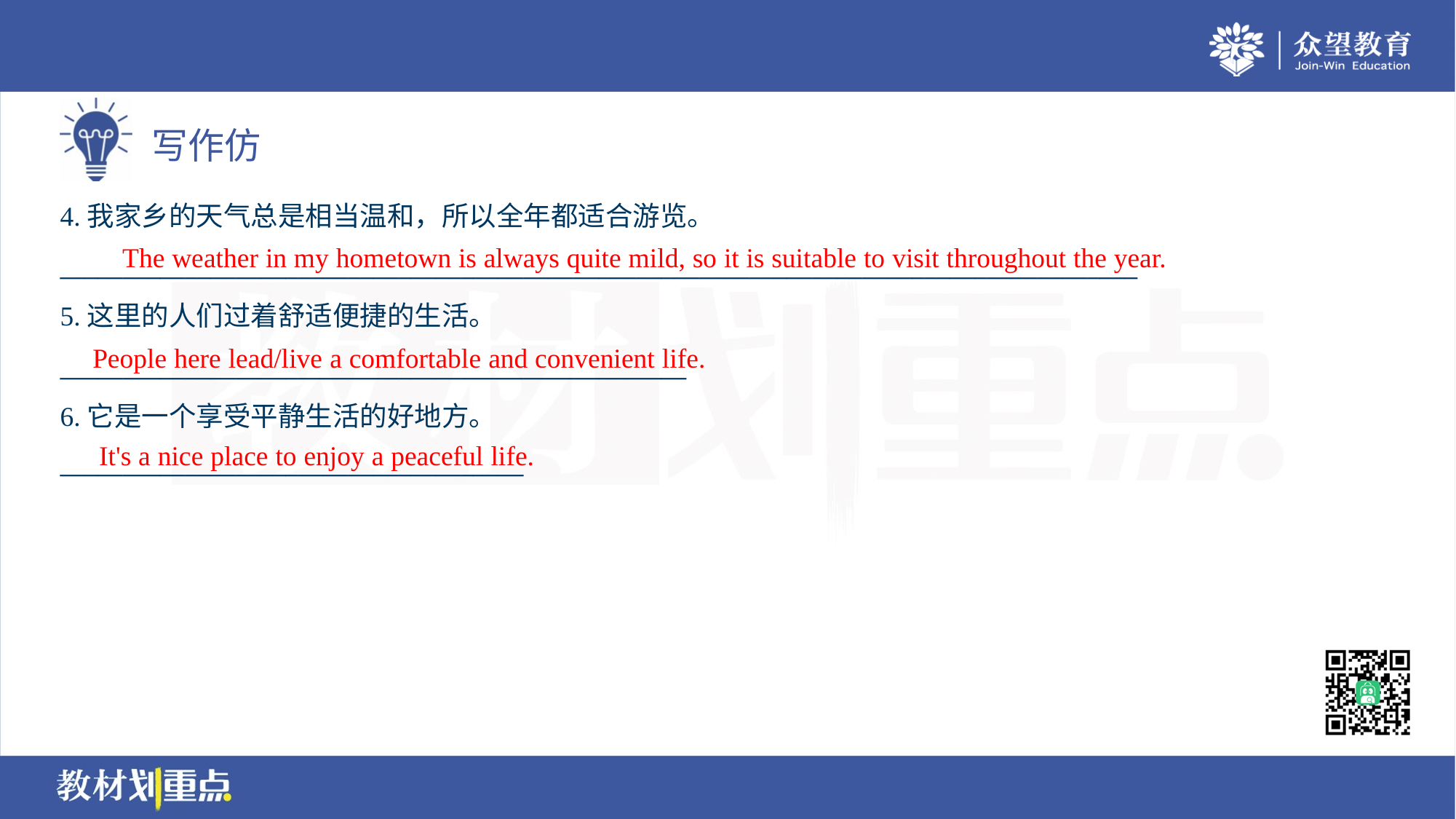

4.我家乡的天气总是相当温和，所以全年都适合游览。
______________________________________________________________________________________
5.这里的人们过着舒适便捷的生活。
__________________________________________________
6.它是一个享受平静生活的好地方。
_____________________________________
The weather in my hometown is always quite mild, so it is suitable to visit throughout the year.
People here lead/live a comfortable and convenient life.
It's a nice place to enjoy a peaceful life.